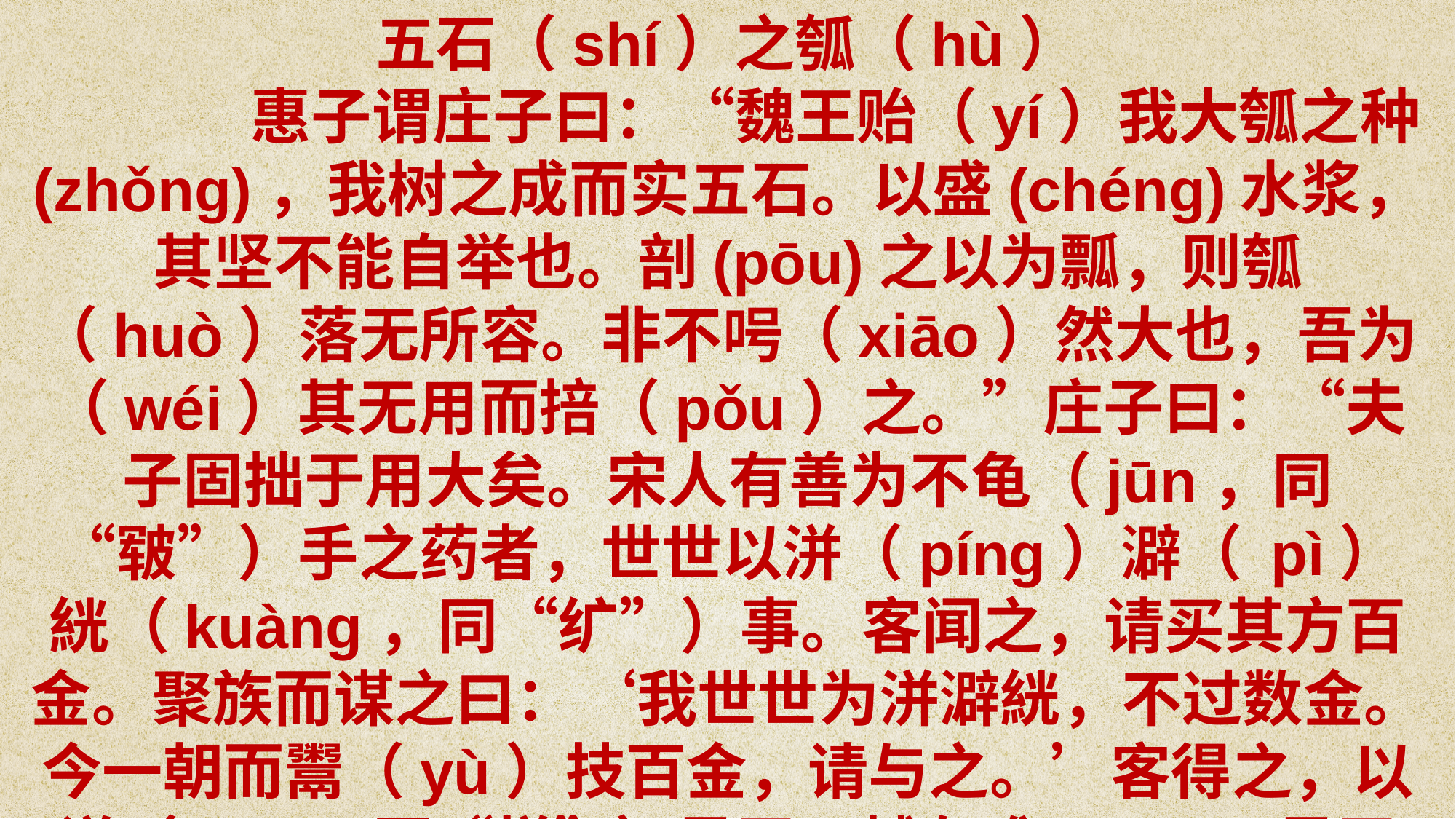

五石（shí）之瓠（hù）
               惠子谓庄子曰：“魏王贻（yí）我大瓠之种(zhǒng)，我树之成而实五石。以盛(chéng)水浆，其坚不能自举也。剖(pōu)之以为瓢，则瓠（huò）落无所容。非不呺（xiāo）然大也，吾为（wéi）其无用而掊（pǒu）之。”庄子曰：“夫子固拙于用大矣。宋人有善为不龟（jūn，同“皲”）手之药者，世世以洴（píng）澼（ pì）絖（kuàng，同“纩”）事。客闻之，请买其方百金。聚族而谋之曰：‘我世世为洴澼絖，不过数金。今一朝而鬻（yù）技百金，请与之。’客得之，以说（yuè，同“悦”）吴王。越有难(nàn)，吴王使之将（jiàng）。冬，与越人水战，大败越人，裂地而封之。能不龟手一也，或以封，或不免于洴澼絖，则所用之异也。今子有五石之瓠，何不虑以为大樽而浮乎江湖，而忧其瓠落无所容？则夫子犹有蓬之心也夫(fú)！”